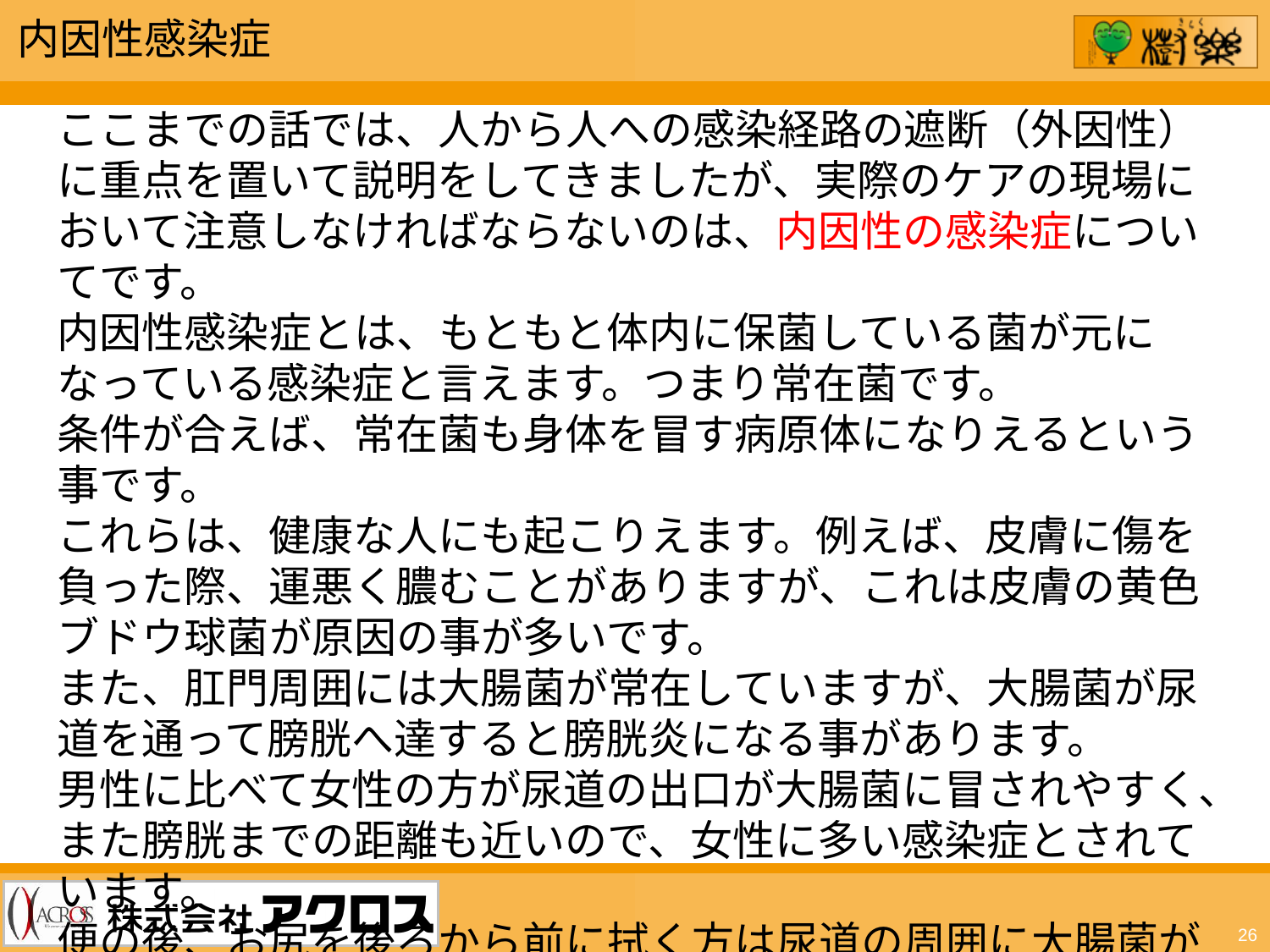

内因性感染症
ここまでの話では、人から人への感染経路の遮断（外因性）に重点を置いて説明をしてきましたが、実際のケアの現場において注意しなければならないのは、内因性の感染症についてです。
内因性感染症とは、もともと体内に保菌している菌が元になっている感染症と言えます。つまり常在菌です。
条件が合えば、常在菌も身体を冒す病原体になりえるという事です。
これらは、健康な人にも起こりえます。例えば、皮膚に傷を負った際、運悪く膿むことがありますが、これは皮膚の黄色ブドウ球菌が原因の事が多いです。
また、肛門周囲には大腸菌が常在していますが、大腸菌が尿道を通って膀胱へ達すると膀胱炎になる事があります。
男性に比べて女性の方が尿道の出口が大腸菌に冒されやすく、また膀胱までの距離も近いので、女性に多い感染症とされています。
便の後、お尻を後ろから前に拭く方は尿道の周囲に大腸菌が付着しやすくなり、膀胱炎を起こす確率が高くなると言えます。
26